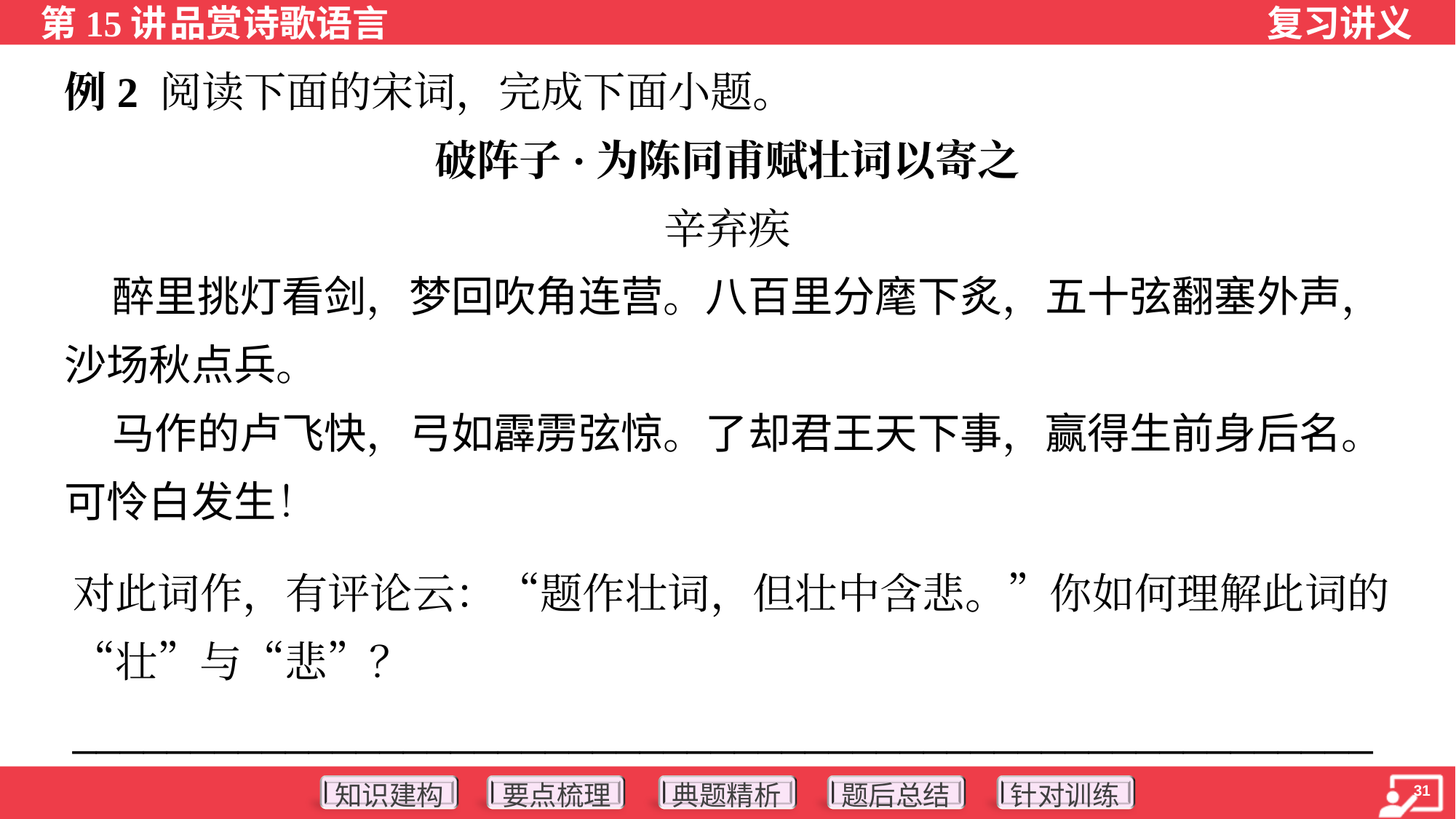

例2 阅读下面的宋词，完成下面小题。
破阵子·为陈同甫赋壮词以寄之
辛弃疾
    醉里挑灯看剑，梦回吹角连营。八百里分麾下炙，五十弦翻塞外声，
沙场秋点兵。
    马作的卢飞快，弓如霹雳弦惊。了却君王天下事，赢得生前身后名。
可怜白发生！
对此词作，有评论云：“题作壮词，但壮中含悲。”你如何理解此词的“壮”与“悲”？
______________________________________________________________